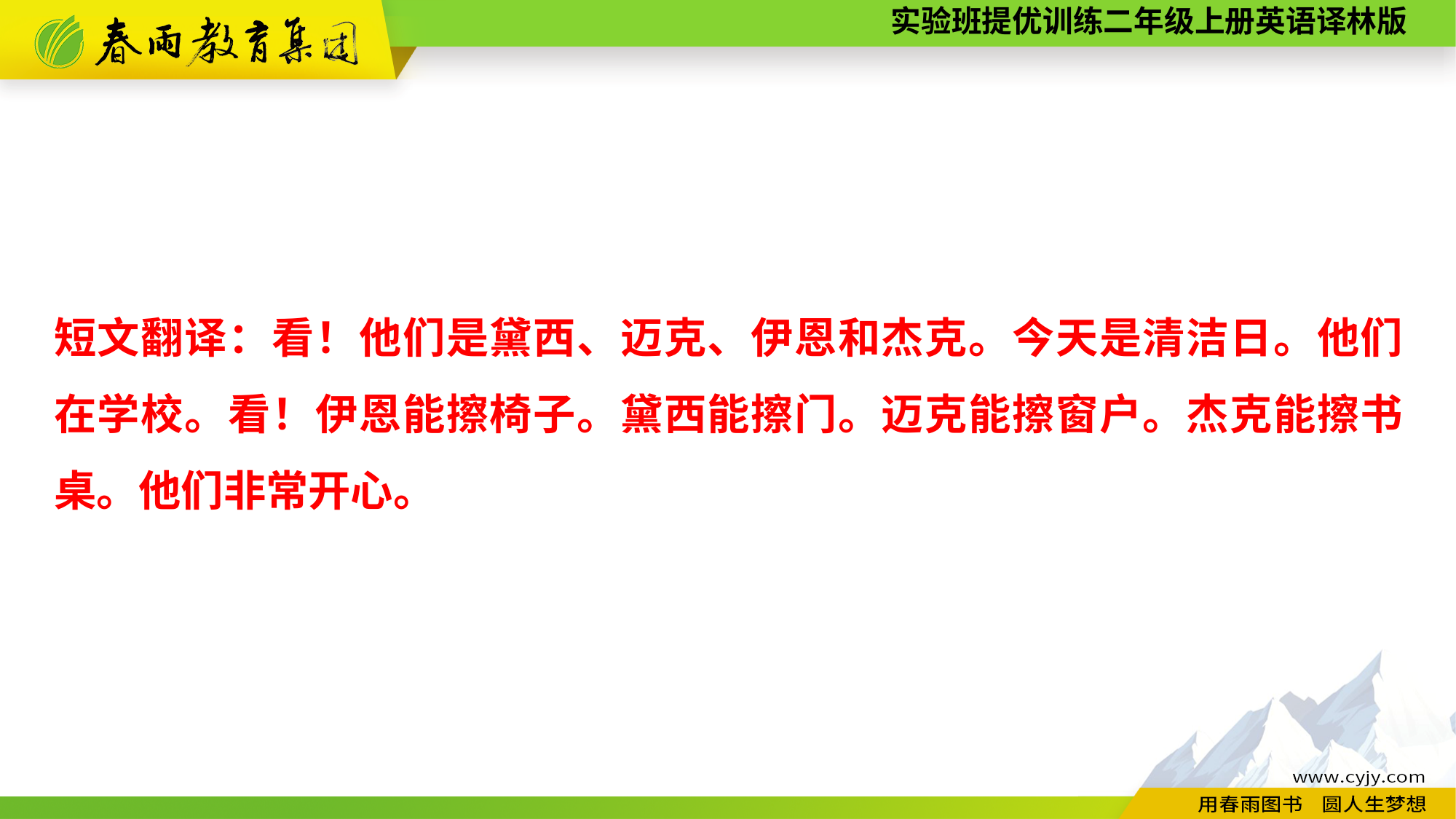

短文翻译：看！他们是黛西、迈克、伊恩和杰克。今天是清洁日。他们在学校。看！伊恩能擦椅子。黛西能擦门。迈克能擦窗户。杰克能擦书桌。他们非常开心。